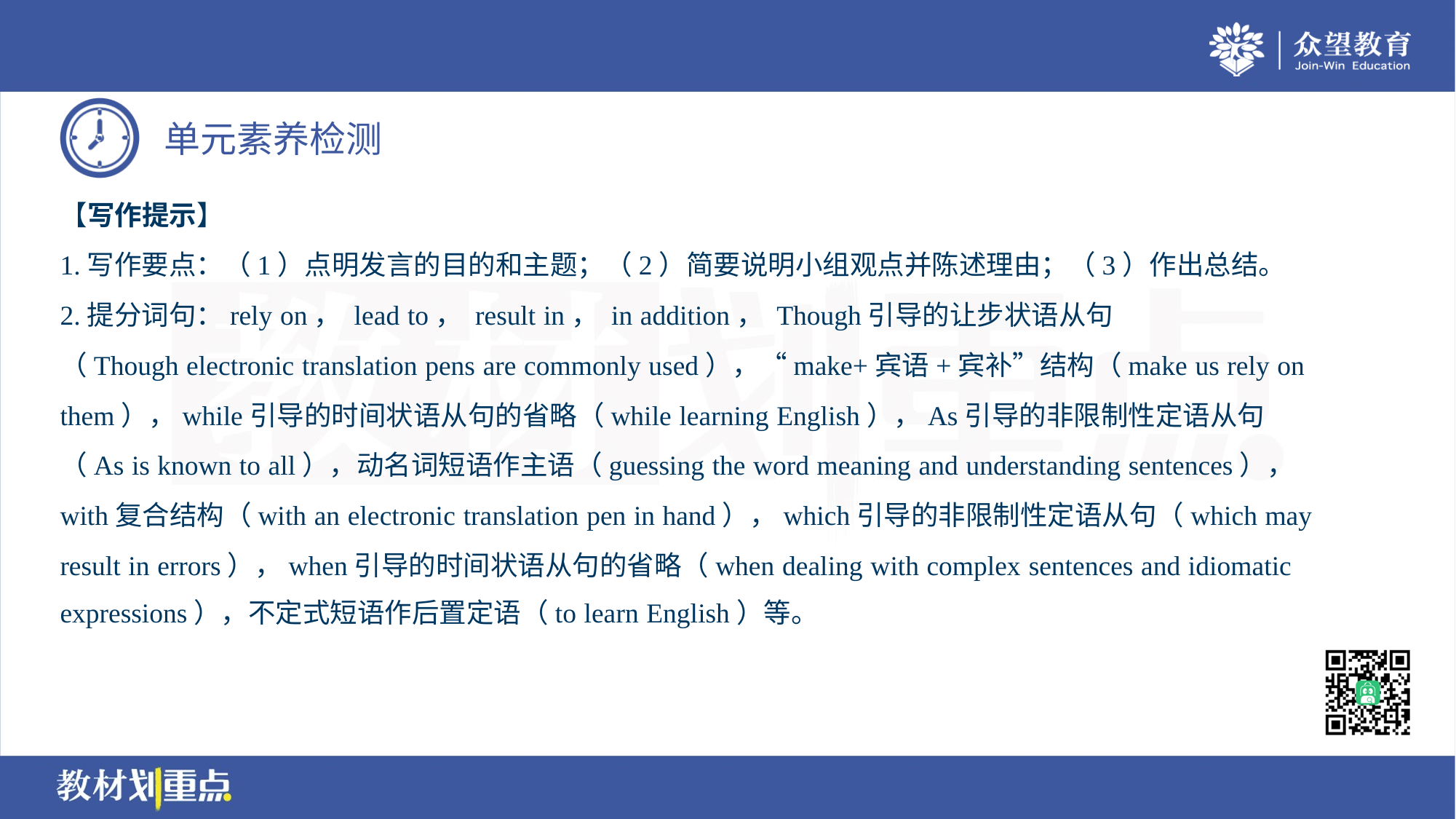

【写作提示】
1.写作要点：（1）点明发言的目的和主题；（2）简要说明小组观点并陈述理由；（3）作出总结。
2.提分词句：rely on， lead to， result in， in addition， Though引导的让步状语从句
（Though electronic translation pens are commonly used），“make+宾语+宾补”结构（make us rely on
them），while引导的时间状语从句的省略（while learning English），As引导的非限制性定语从句
（As is known to all），动名词短语作主语（guessing the word meaning and understanding sentences），
with复合结构（with an electronic translation pen in hand），which引导的非限制性定语从句（which may
result in errors），when引导的时间状语从句的省略（when dealing with complex sentences and idiomatic
expressions），不定式短语作后置定语（to learn English）等。